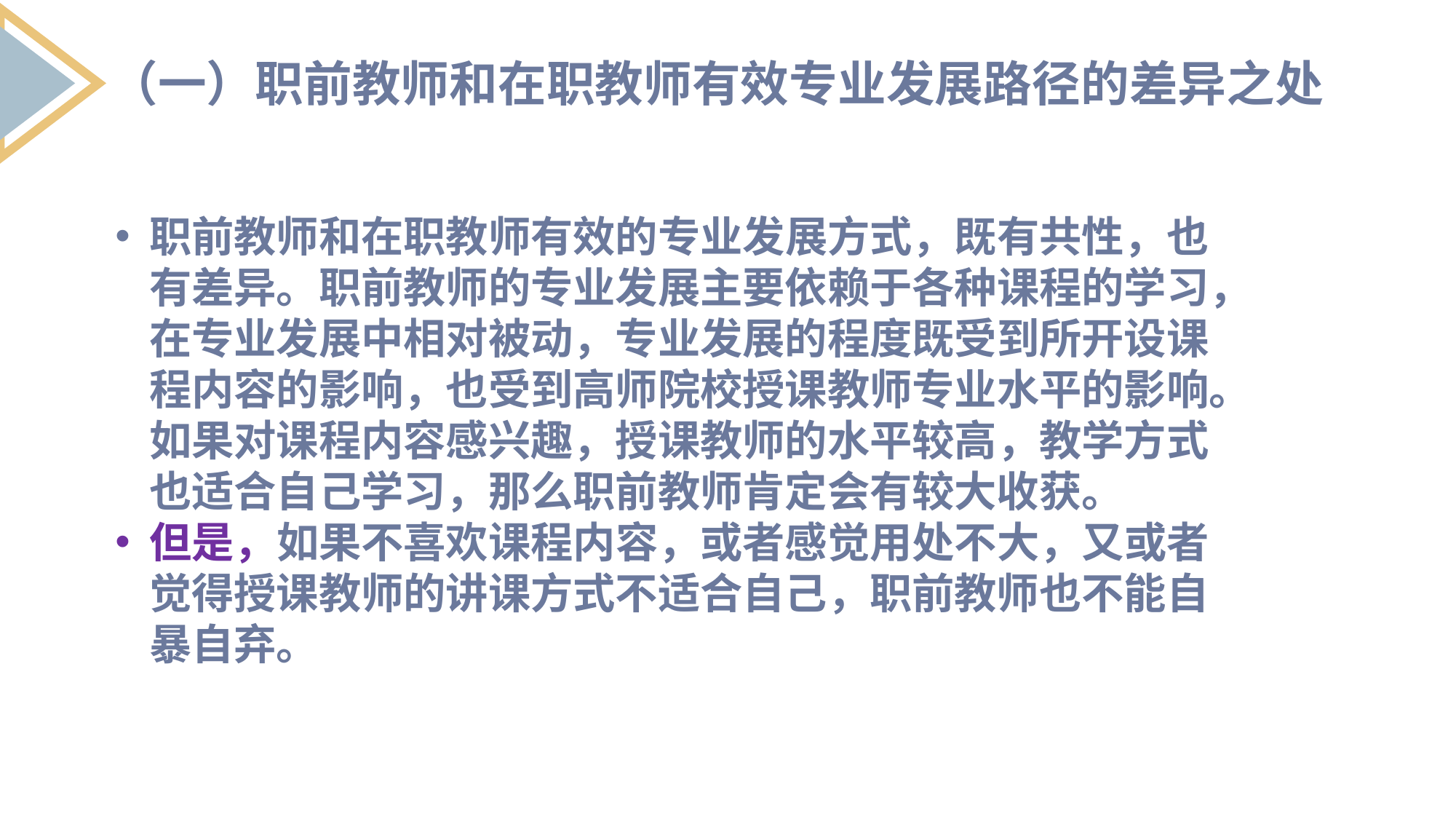

（一）职前教师和在职教师有效专业发展路径的差异之处
职前教师和在职教师有效的专业发展方式，既有共性，也有差异。职前教师的专业发展主要依赖于各种课程的学习，在专业发展中相对被动，专业发展的程度既受到所开设课程内容的影响，也受到高师院校授课教师专业水平的影响。如果对课程内容感兴趣，授课教师的水平较高，教学方式也适合自己学习，那么职前教师肯定会有较大收获。
但是，如果不喜欢课程内容，或者感觉用处不大，又或者觉得授课教师的讲课方式不适合自己，职前教师也不能自暴自弃。